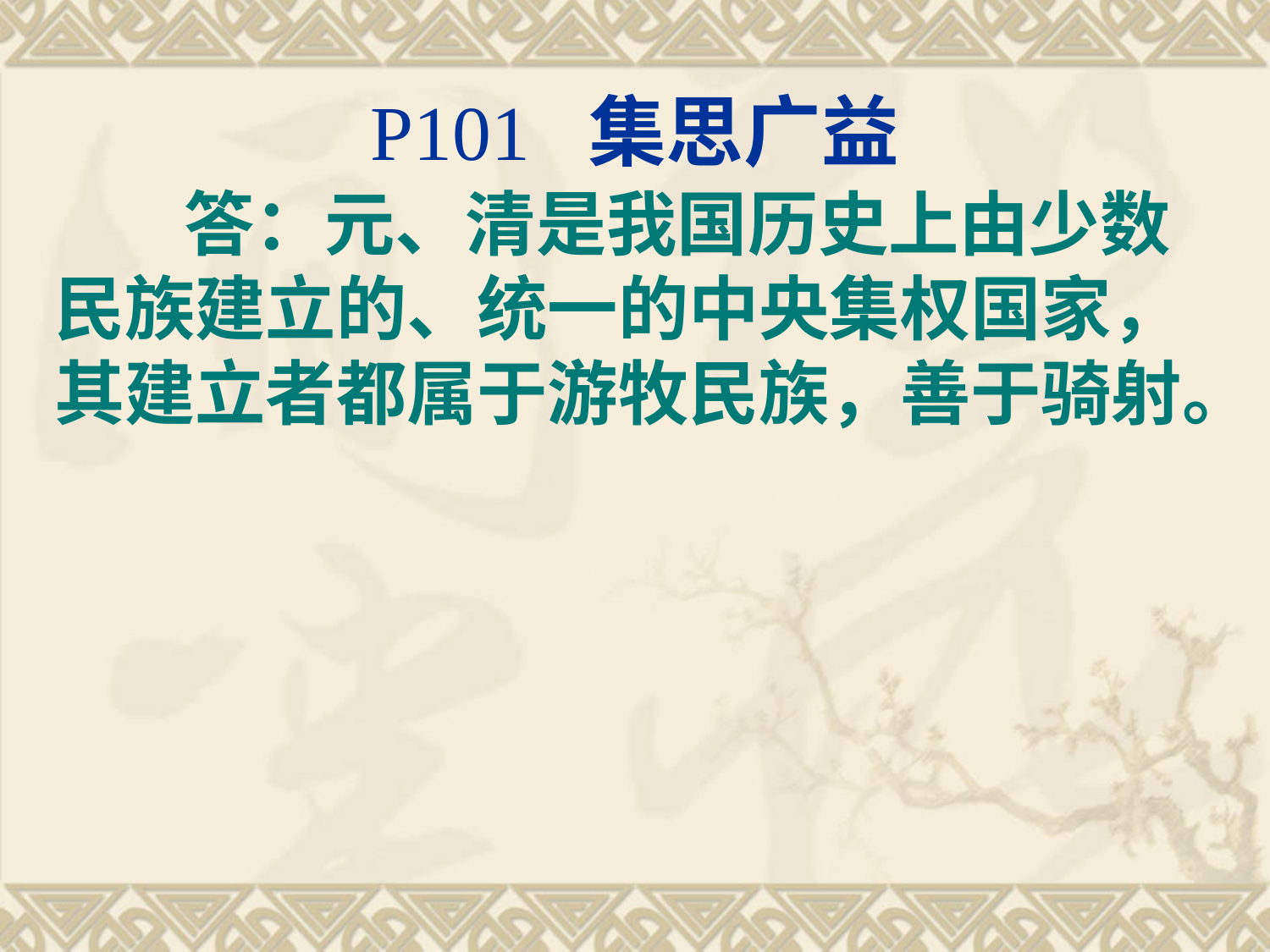

# P101  集思广益
       答：元、清是我国历史上由少数民族建立的、统一的中央集权国家，其建立者都属于游牧民族，善于骑射。